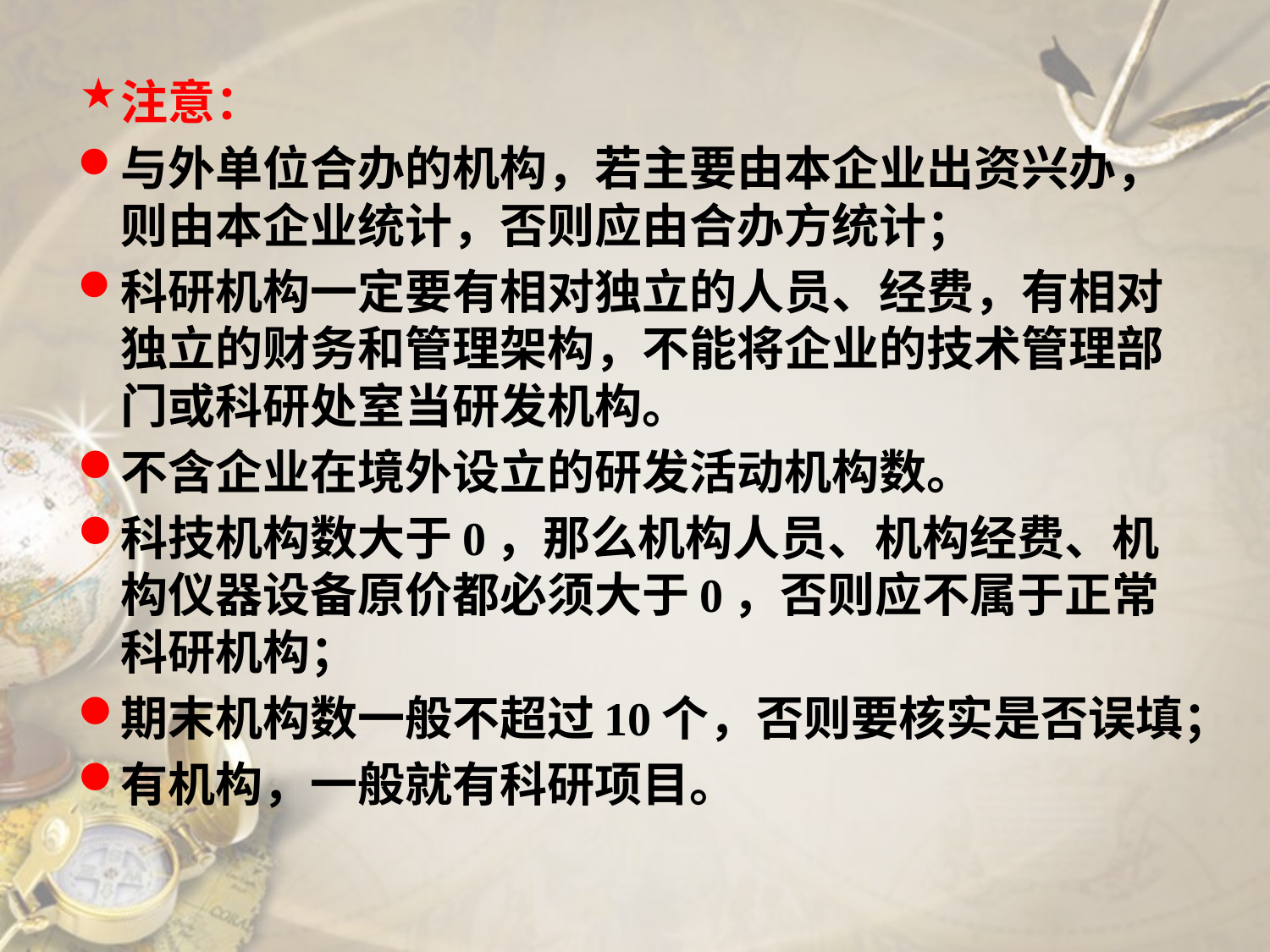

注意：
与外单位合办的机构，若主要由本企业出资兴办，则由本企业统计，否则应由合办方统计；
科研机构一定要有相对独立的人员、经费，有相对独立的财务和管理架构，不能将企业的技术管理部门或科研处室当研发机构。
不含企业在境外设立的研发活动机构数。
科技机构数大于0，那么机构人员、机构经费、机构仪器设备原价都必须大于0，否则应不属于正常科研机构；
期末机构数一般不超过10个，否则要核实是否误填；
有机构，一般就有科研项目。